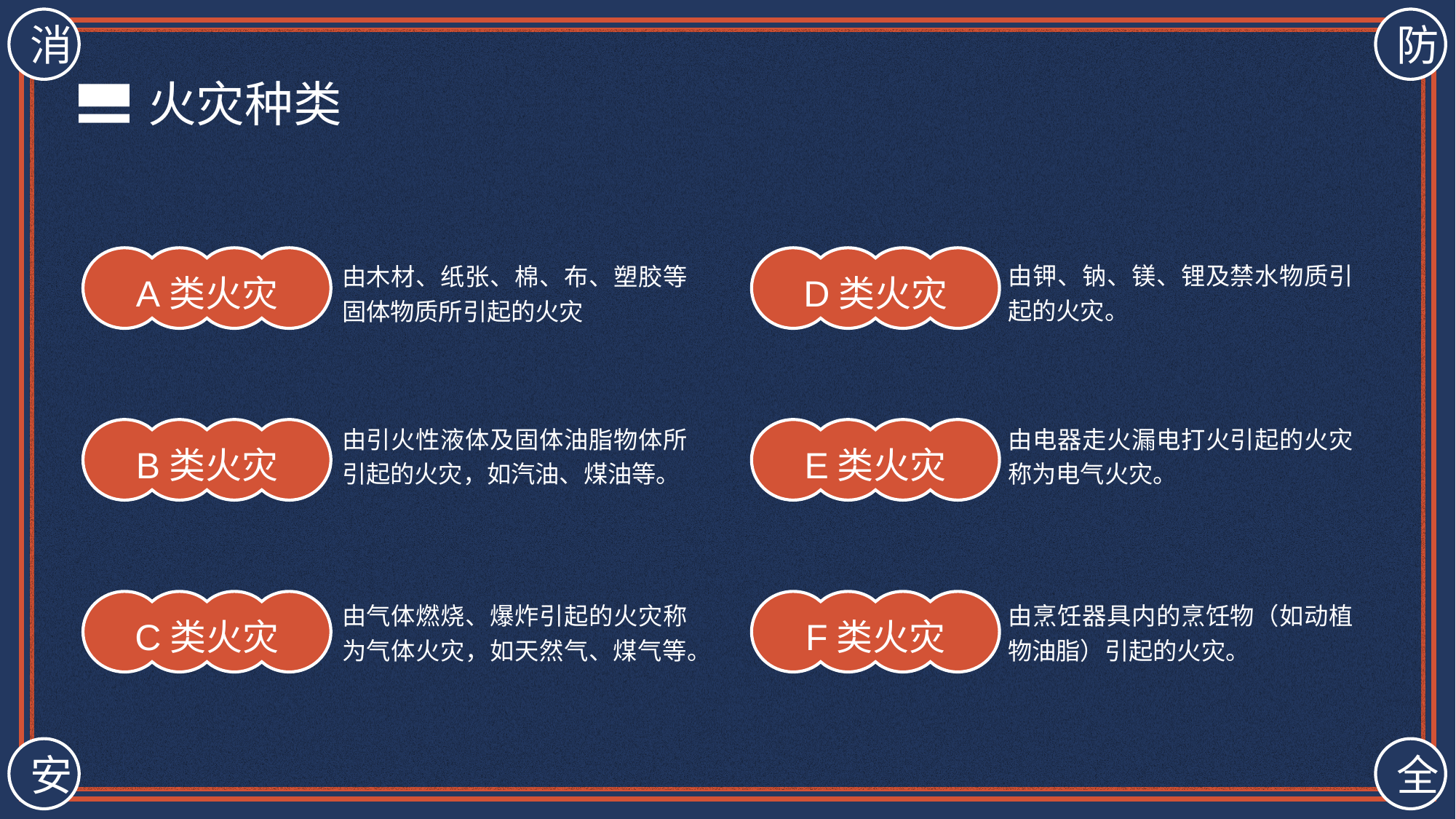

火灾种类
A类火灾
D类火灾
由钾、钠、镁、锂及禁水物质引起的火灾。
由木材、纸张、棉、布、塑胶等固体物质所引起的火灾
由引火性液体及固体油脂物体所引起的火灾，如汽油、煤油等。
由电器走火漏电打火引起的火灾称为电气火灾。
B类火灾
E类火灾
C类火灾
F类火灾
由烹饪器具内的烹饪物（如动植物油脂）引起的火灾。
由气体燃烧、爆炸引起的火灾称为气体火灾，如天然气、煤气等。